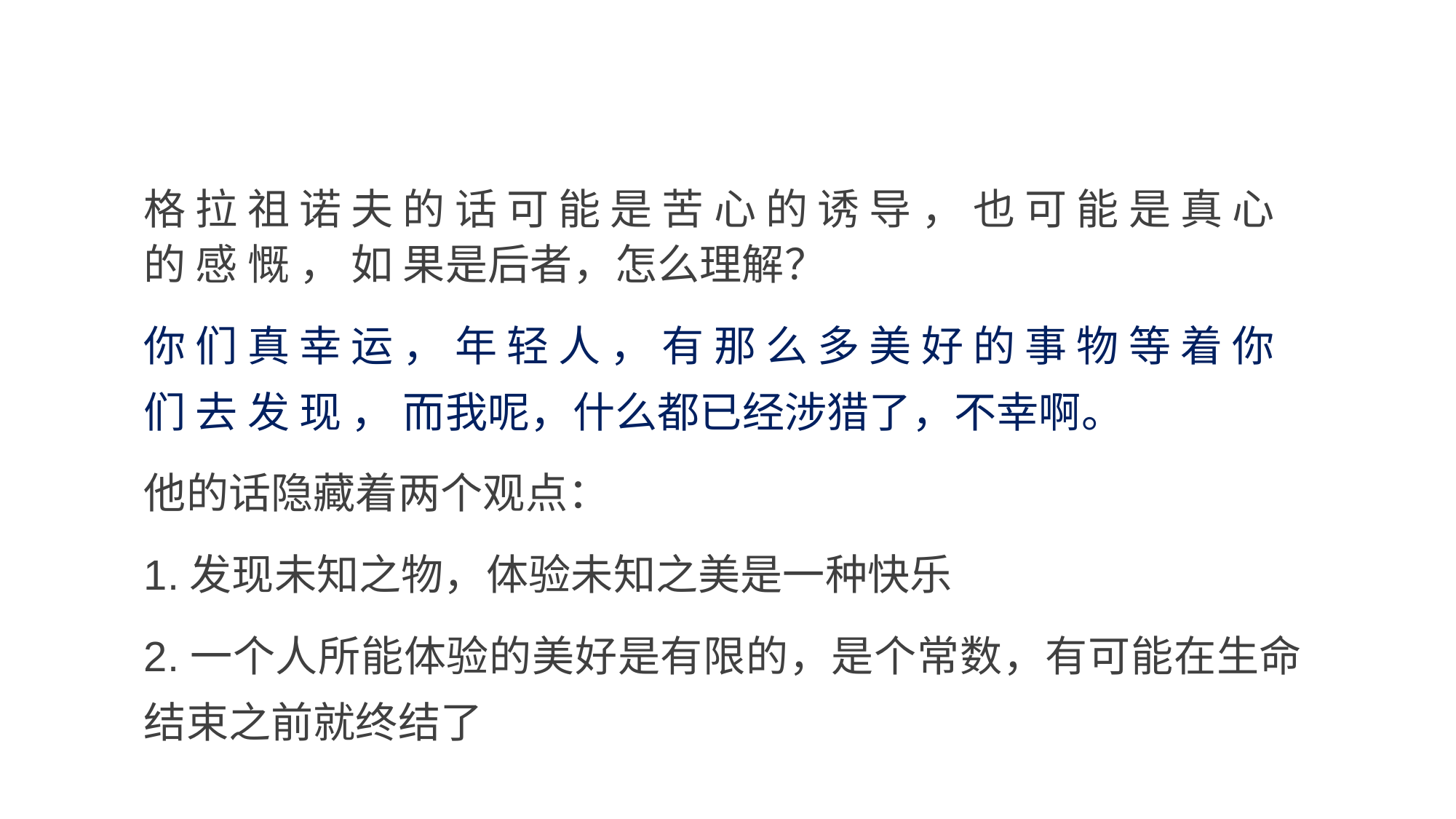

格 拉 祖 诺 夫 的 话 可 能 是 苦 心 的 诱 导 ， 也 可 能 是 真 心 的 感 慨 ， 如 果是后者，怎么理解？
你 们 真 幸 运 ， 年 轻 人 ， 有 那 么 多 美 好 的 事 物 等 着 你 们 去 发 现 ， 而我呢，什么都已经涉猎了，不幸啊。
他的话隐藏着两个观点：
1.发现未知之物，体验未知之美是一种快乐
2.一个人所能体验的美好是有限的，是个常数，有可能在生命 结束之前就终结了